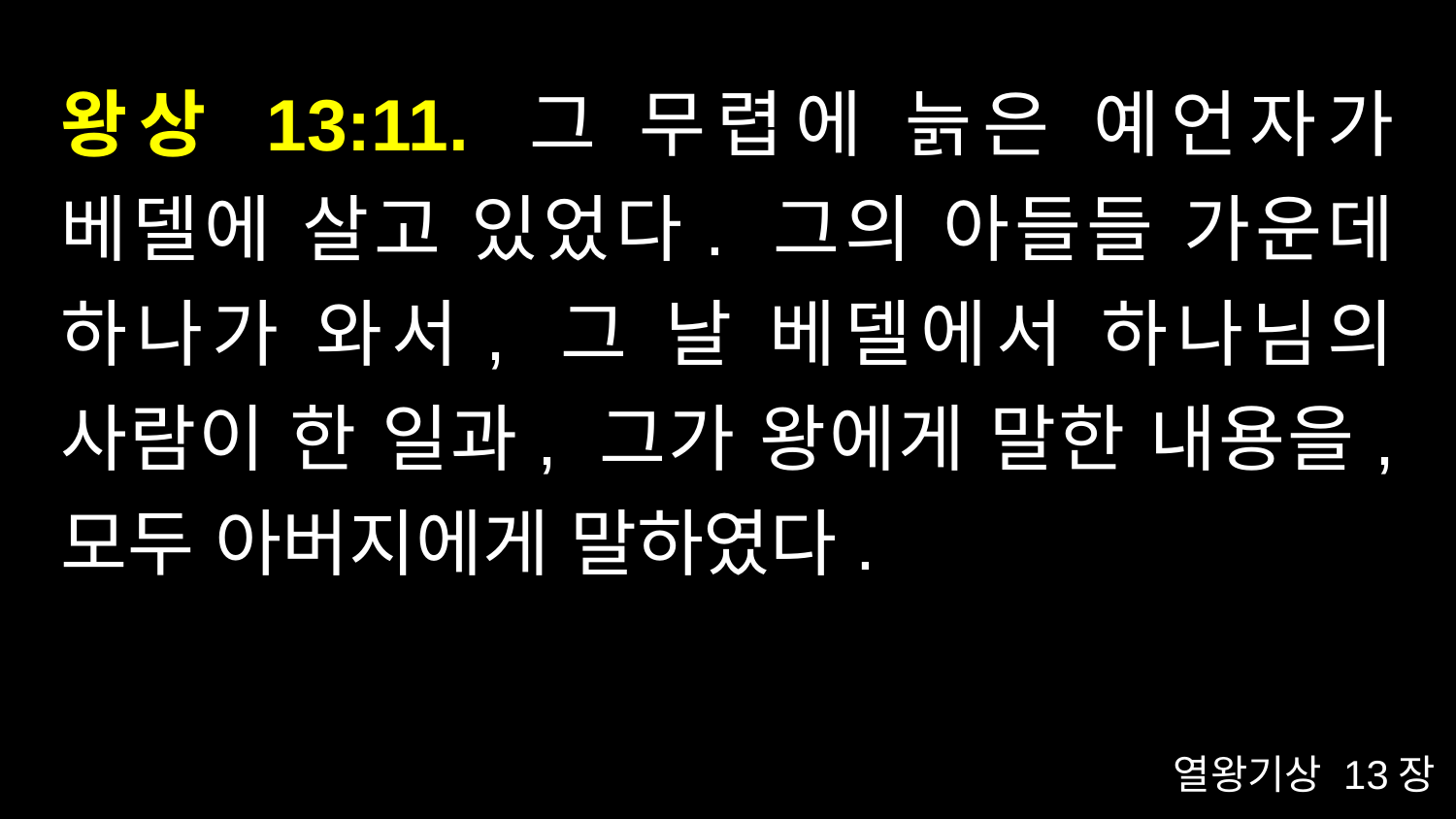

# 왕상 13:11. 그 무렵에 늙은 예언자가 베델에 살고 있었다. 그의 아들들 가운데 하나가 와서, 그 날 베델에서 하나님의 사람이 한 일과, 그가 왕에게 말한 내용을, 모두 아버지에게 말하였다.
열왕기상 13장